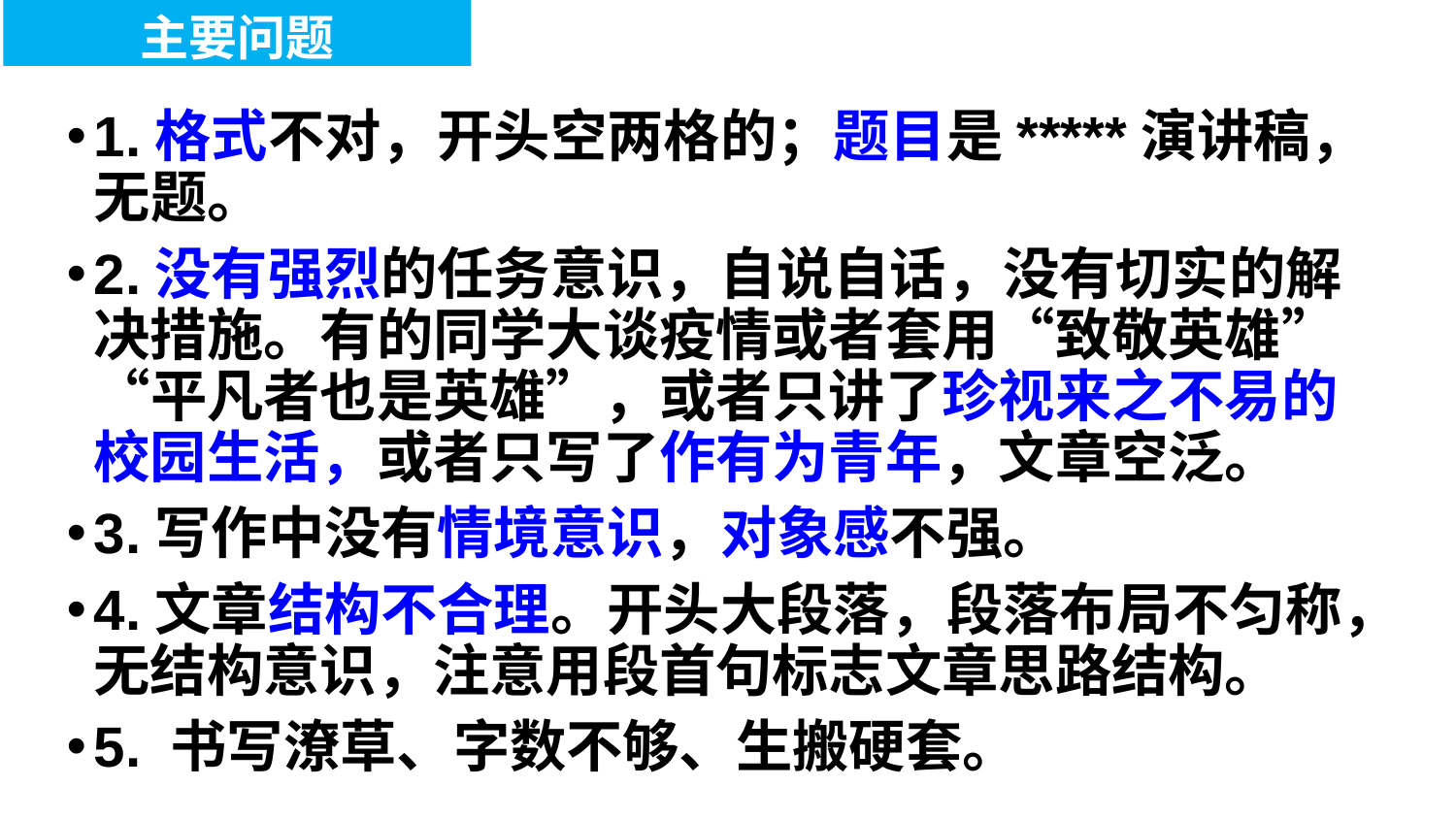

主要问题
1.格式不对，开头空两格的；题目是*****演讲稿，无题。
2.没有强烈的任务意识，自说自话，没有切实的解决措施。有的同学大谈疫情或者套用“致敬英雄”“平凡者也是英雄”，或者只讲了珍视来之不易的校园生活，或者只写了作有为青年，文章空泛。
3.写作中没有情境意识，对象感不强。
4.文章结构不合理。开头大段落，段落布局不匀称，无结构意识，注意用段首句标志文章思路结构。
5. 书写潦草、字数不够、生搬硬套。